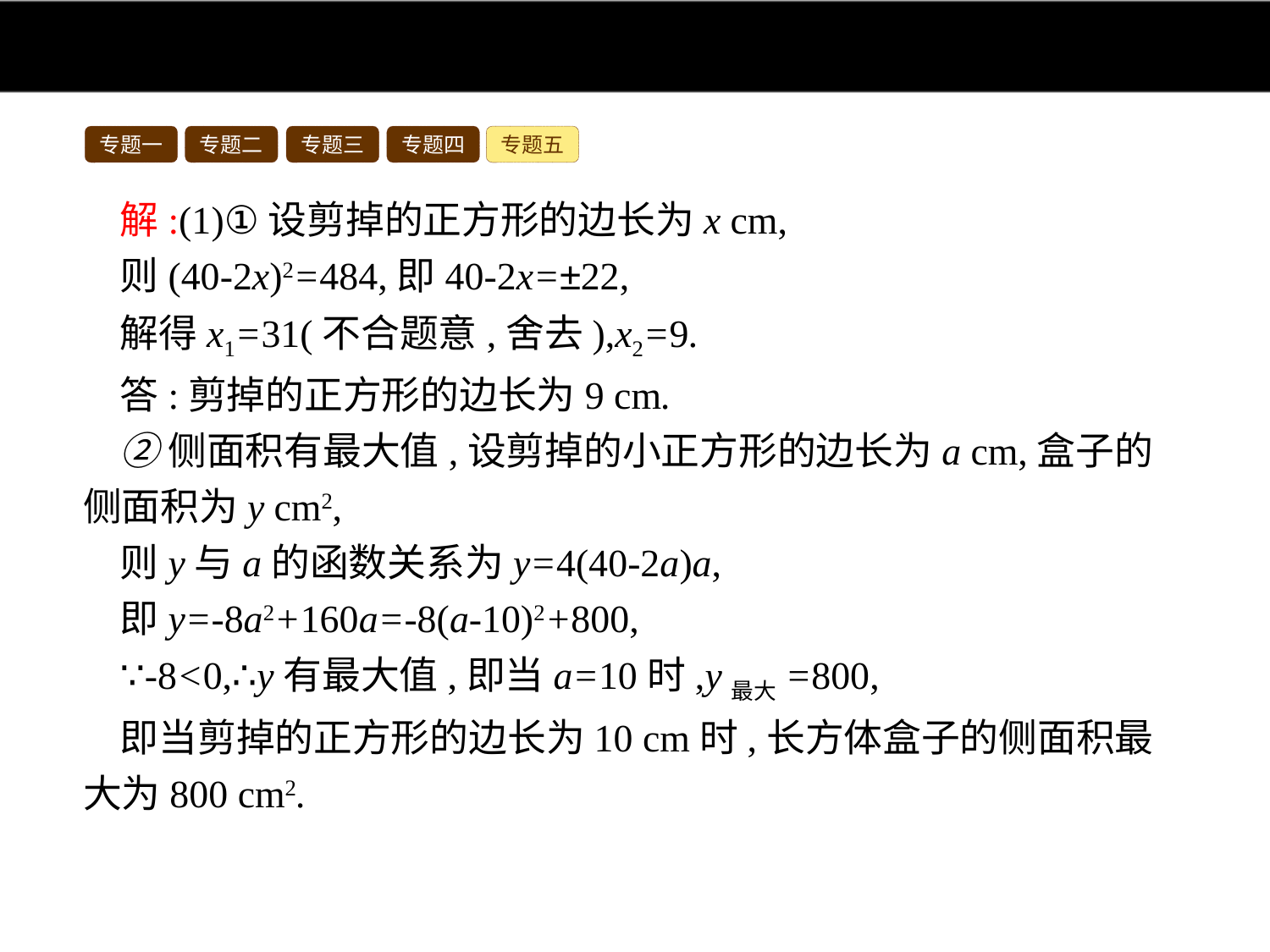

专题一
专题二
专题三
专题四
专题五
解:(1)①设剪掉的正方形的边长为x cm,
则(40-2x)2=484,即40-2x=±22,
解得x1=31(不合题意,舍去),x2=9.
答:剪掉的正方形的边长为9 cm.
②侧面积有最大值,设剪掉的小正方形的边长为a cm,盒子的侧面积为y cm2,
则y与a的函数关系为y=4(40-2a)a,
即y=-8a2+160a=-8(a-10)2+800,
∵-8<0,∴y有最大值,即当a=10时,y最大=800,
即当剪掉的正方形的边长为10 cm时,长方体盒子的侧面积最大为800 cm2.